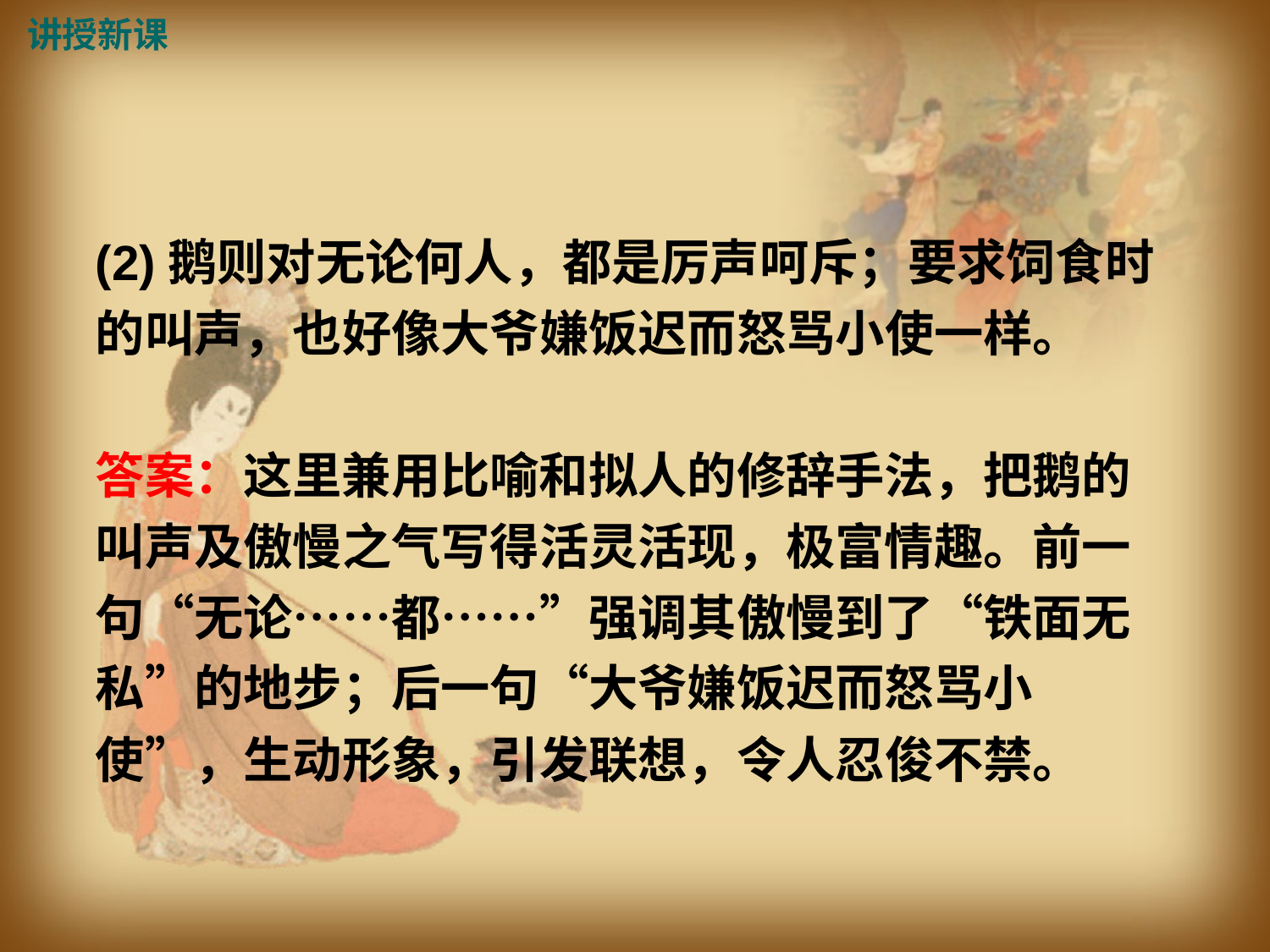

讲授新课
(2)鹅则对无论何人，都是厉声呵斥；要求饲食时的叫声，也好像大爷嫌饭迟而怒骂小使一样。

答案：这里兼用比喻和拟人的修辞手法，把鹅的叫声及傲慢之气写得活灵活现，极富情趣。前一句“无论……都……”强调其傲慢到了“铁面无私”的地步；后一句“大爷嫌饭迟而怒骂小使”，生动形象，引发联想，令人忍俊不禁。